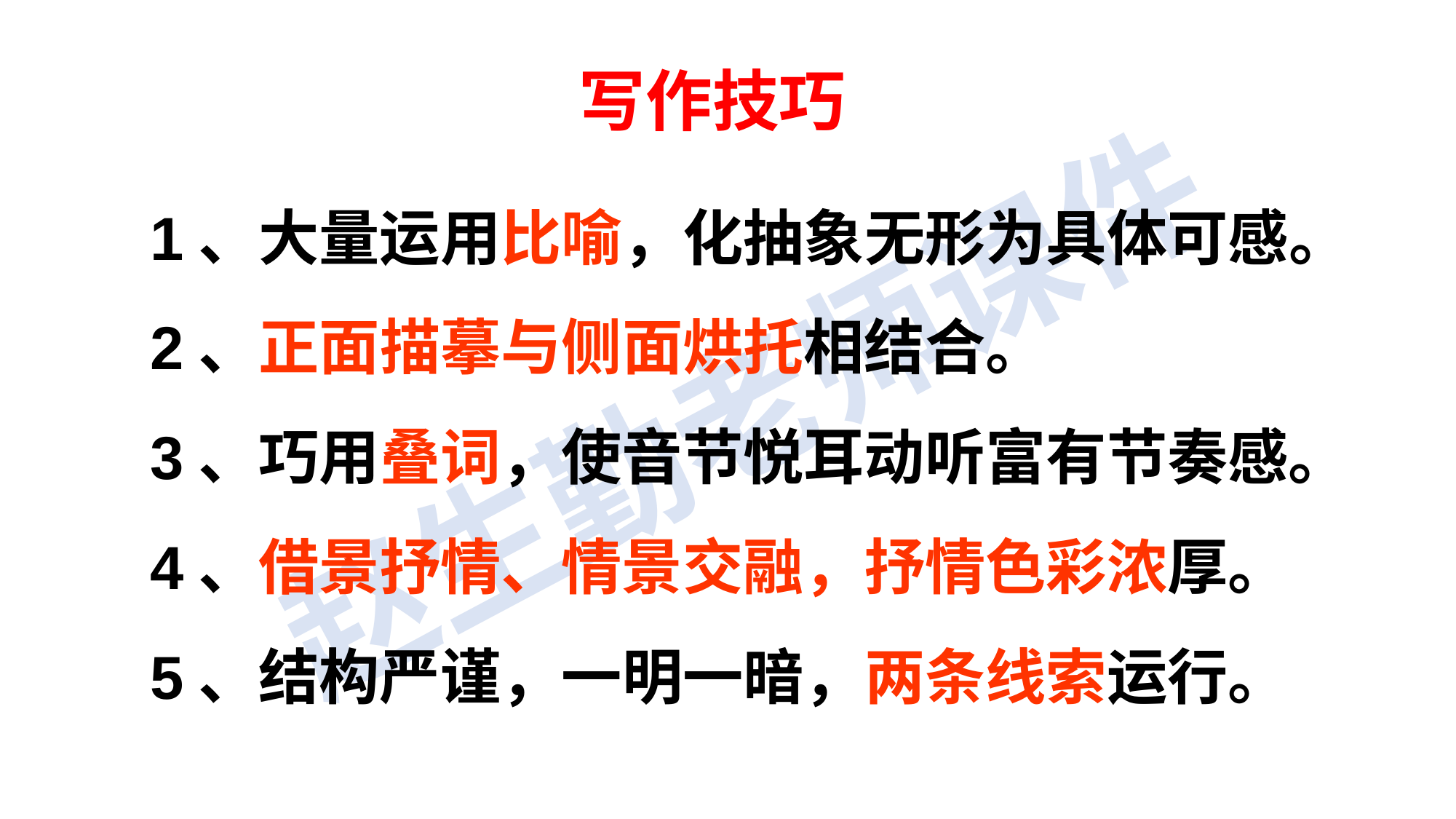

# 写作技巧
1、大量运用比喻，化抽象无形为具体可感。
2、正面描摹与侧面烘托相结合。
3、巧用叠词，使音节悦耳动听富有节奏感。
4、借景抒情、情景交融，抒情色彩浓厚。
5、结构严谨，一明一暗，两条线索运行。